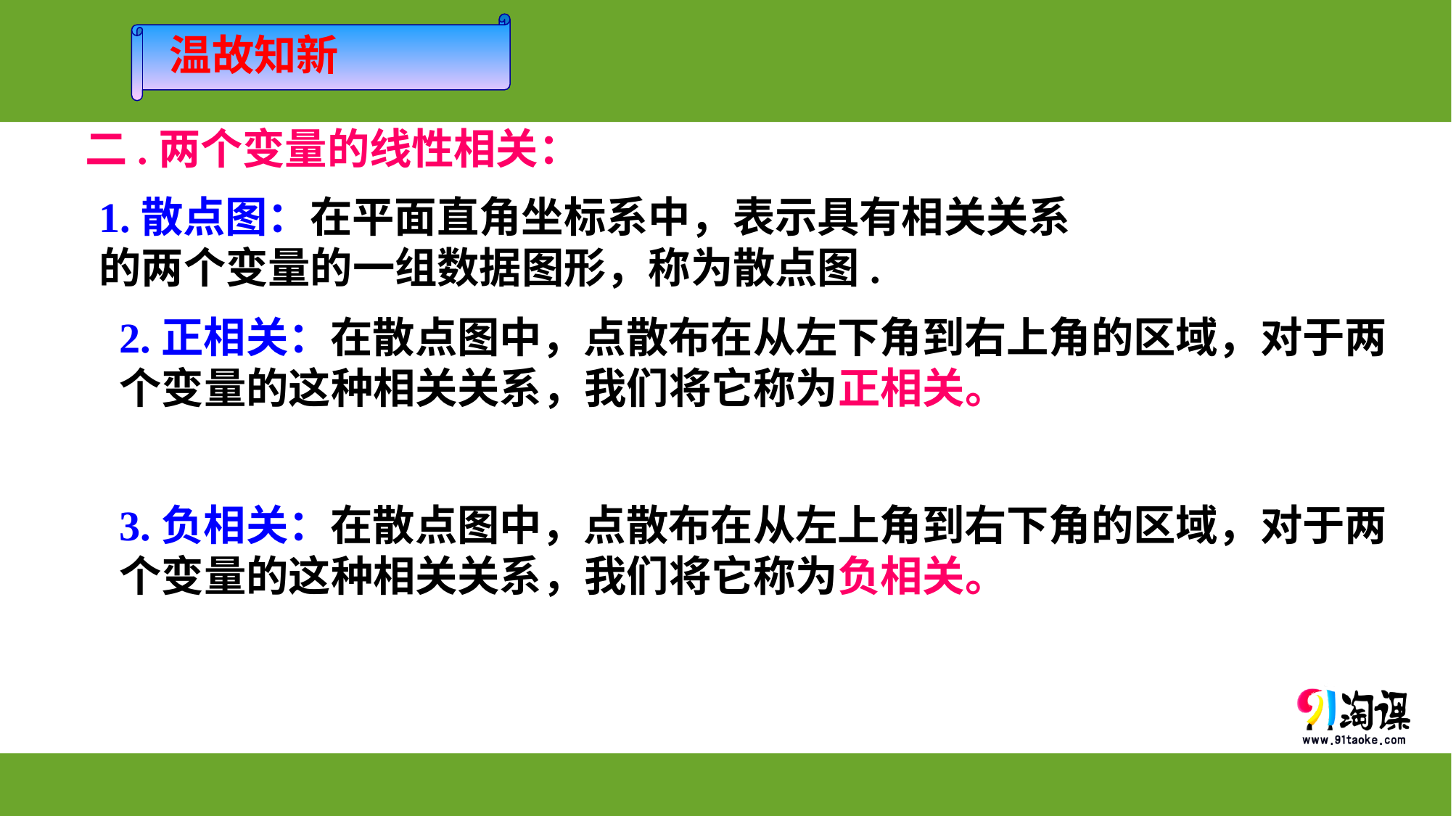

温故知新
二.两个变量的线性相关：
1.散点图：在平面直角坐标系中，表示具有相关关系
的两个变量的一组数据图形，称为散点图.
2.正相关：在散点图中，点散布在从左下角到右上角的区域，对于两个变量的这种相关关系，我们将它称为正相关。
3.负相关：在散点图中，点散布在从左上角到右下角的区域，对于两个变量的这种相关关系，我们将它称为负相关。